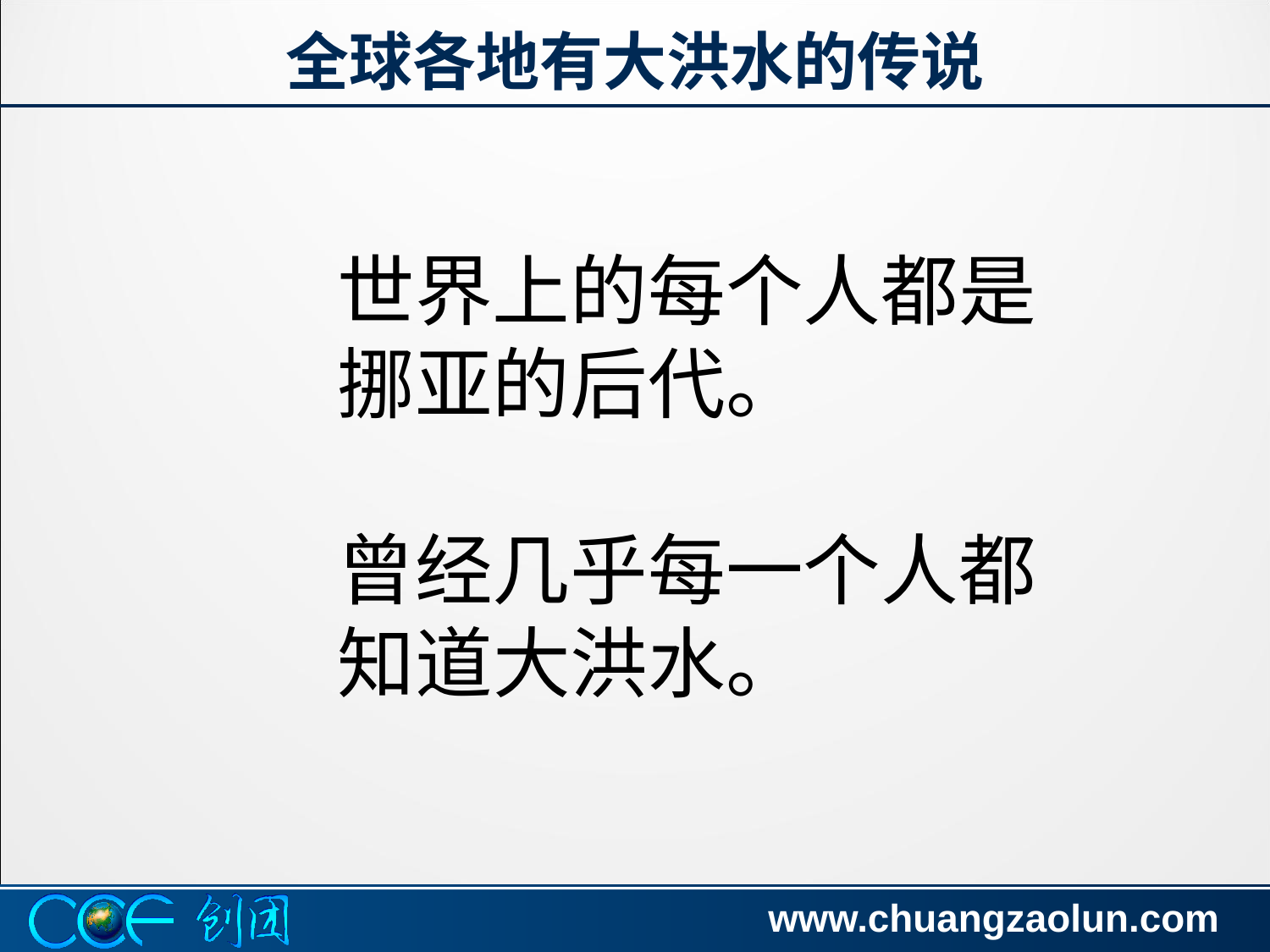

# 全球各地有大洪水的传说
世界上的每个人都是挪亚的后代。

曾经几乎每一个人都知道大洪水。